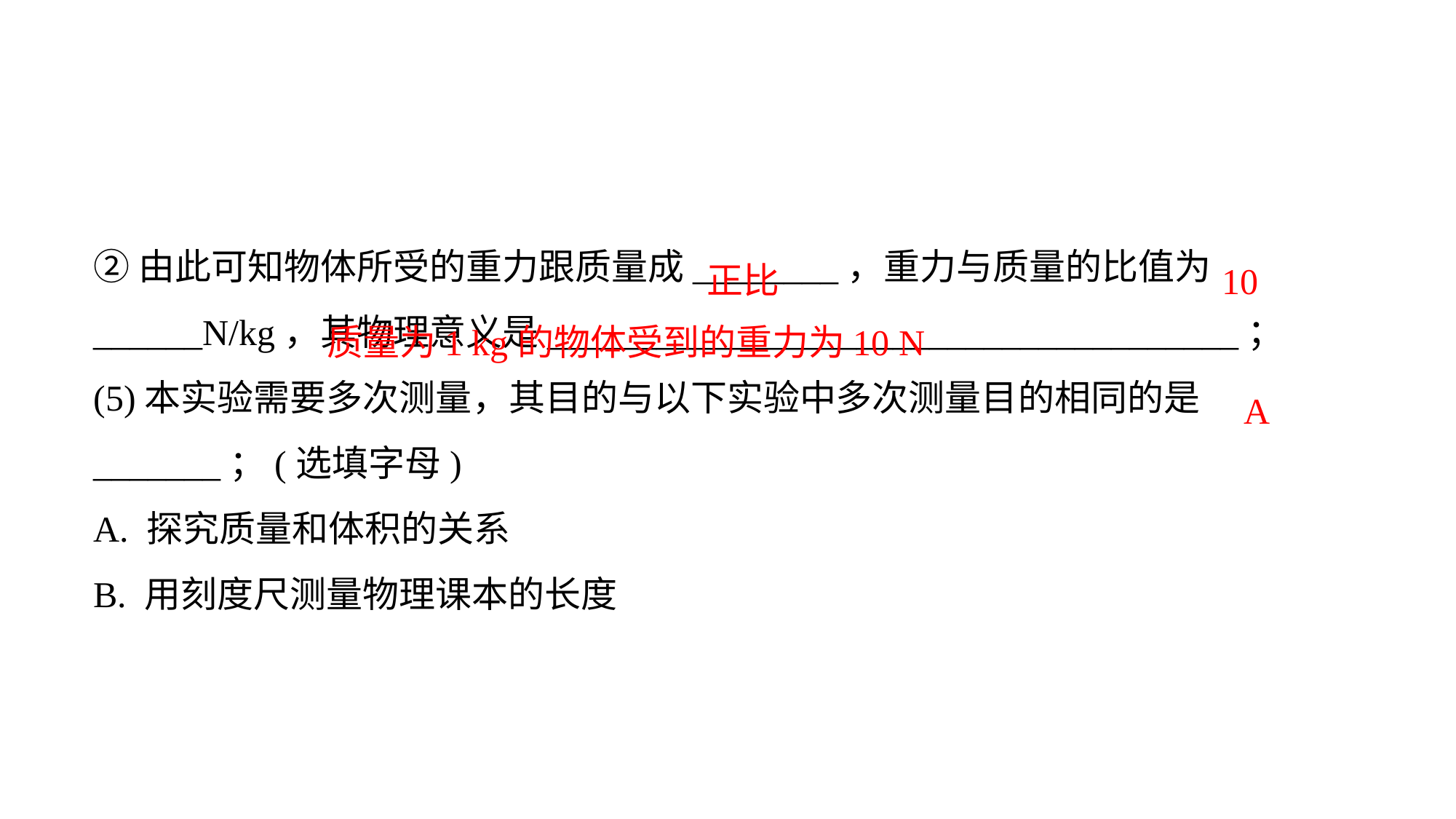

②由此可知物体所受的重力跟质量成________，重力与质量的比值为______N/kg，其物理意义是______________________________________；
(5)本实验需要多次测量，其目的与以下实验中多次测量目的相同的是_______；(选填字母)
A. 探究质量和体积的关系
B. 用刻度尺测量物理课本的长度
正比
10
质量为1 kg的物体受到的重力为10 N
A